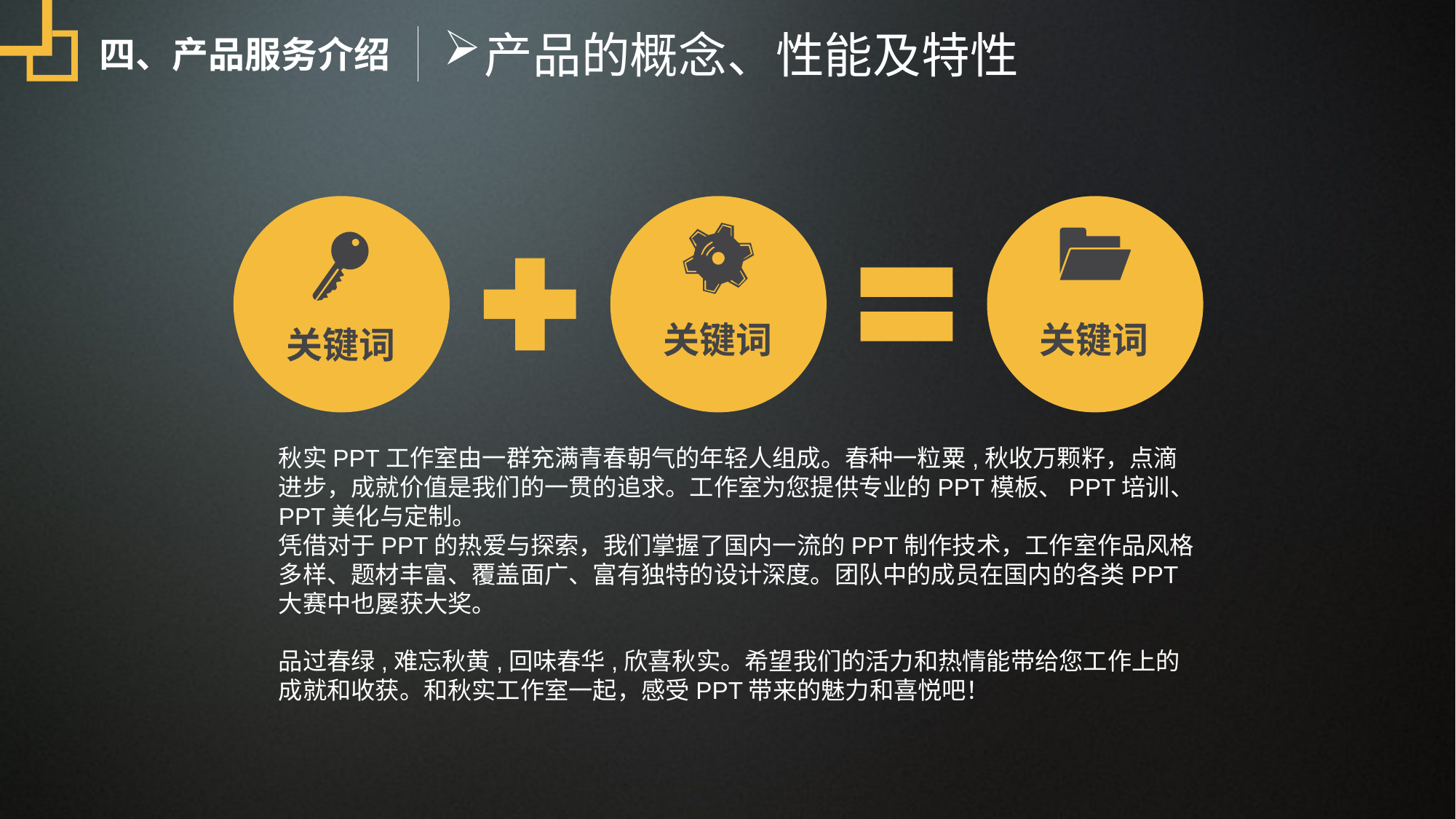

产品的概念、性能及特性
四、产品服务介绍

关键词
关键词
关键词
秋实PPT工作室由一群充满青春朝气的年轻人组成。春种一粒粟,秋收万颗籽，点滴进步，成就价值是我们的一贯的追求。工作室为您提供专业的PPT模板、PPT培训、PPT美化与定制。
凭借对于PPT的热爱与探索，我们掌握了国内一流的PPT制作技术，工作室作品风格多样、题材丰富、覆盖面广、富有独特的设计深度。团队中的成员在国内的各类PPT大赛中也屡获大奖。

品过春绿,难忘秋黄,回味春华,欣喜秋实。希望我们的活力和热情能带给您工作上的成就和收获。和秋实工作室一起，感受PPT带来的魅力和喜悦吧！